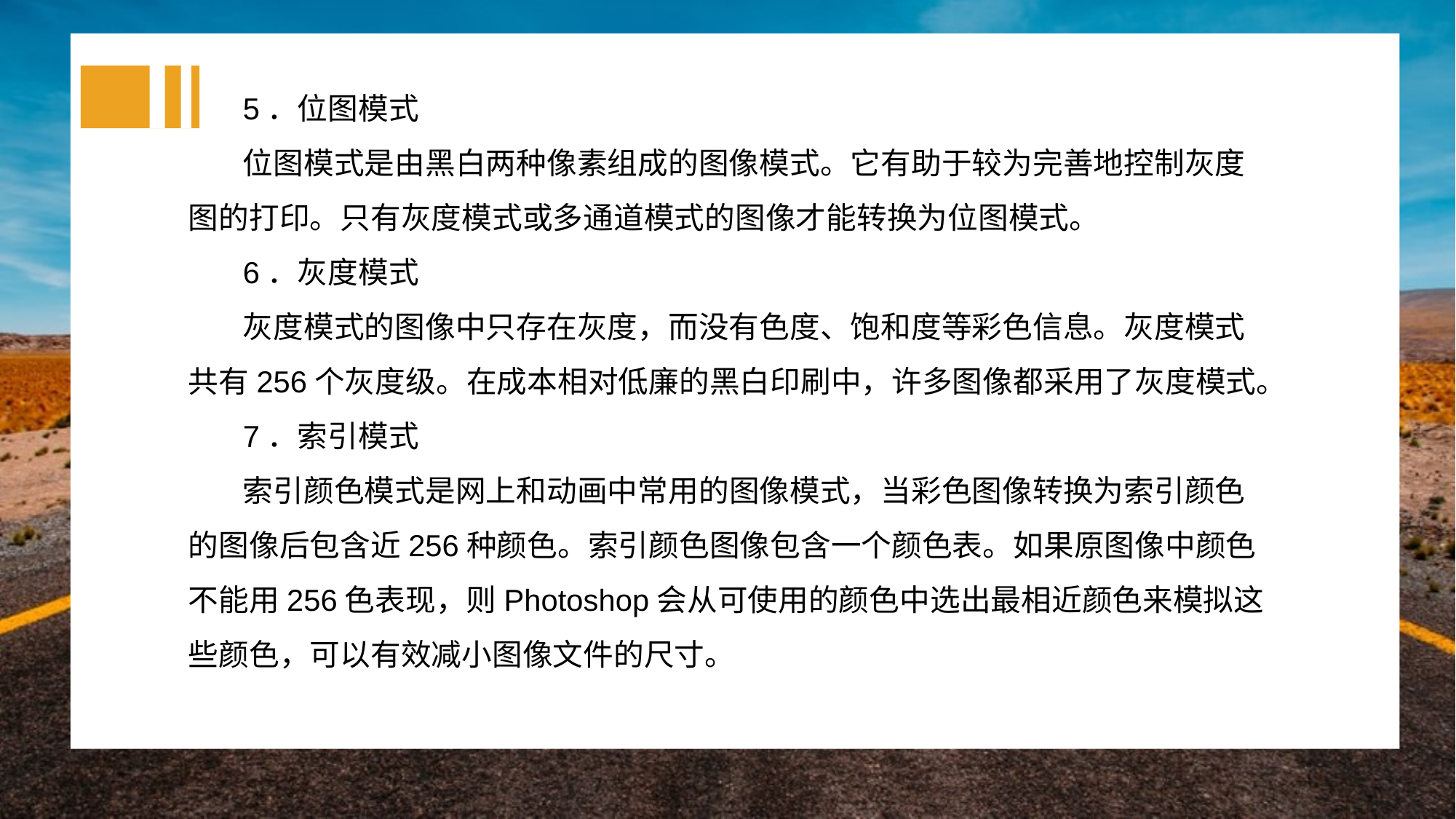

5．位图模式
位图模式是由黑白两种像素组成的图像模式。它有助于较为完善地控制灰度图的打印。只有灰度模式或多通道模式的图像才能转换为位图模式。
6．灰度模式
灰度模式的图像中只存在灰度，而没有色度、饱和度等彩色信息。灰度模式共有256个灰度级。在成本相对低廉的黑白印刷中，许多图像都采用了灰度模式。
7．索引模式
索引颜色模式是网上和动画中常用的图像模式，当彩色图像转换为索引颜色的图像后包含近256种颜色。索引颜色图像包含一个颜色表。如果原图像中颜色不能用256色表现，则Photoshop会从可使用的颜色中选出最相近颜色来模拟这些颜色，可以有效减小图像文件的尺寸。